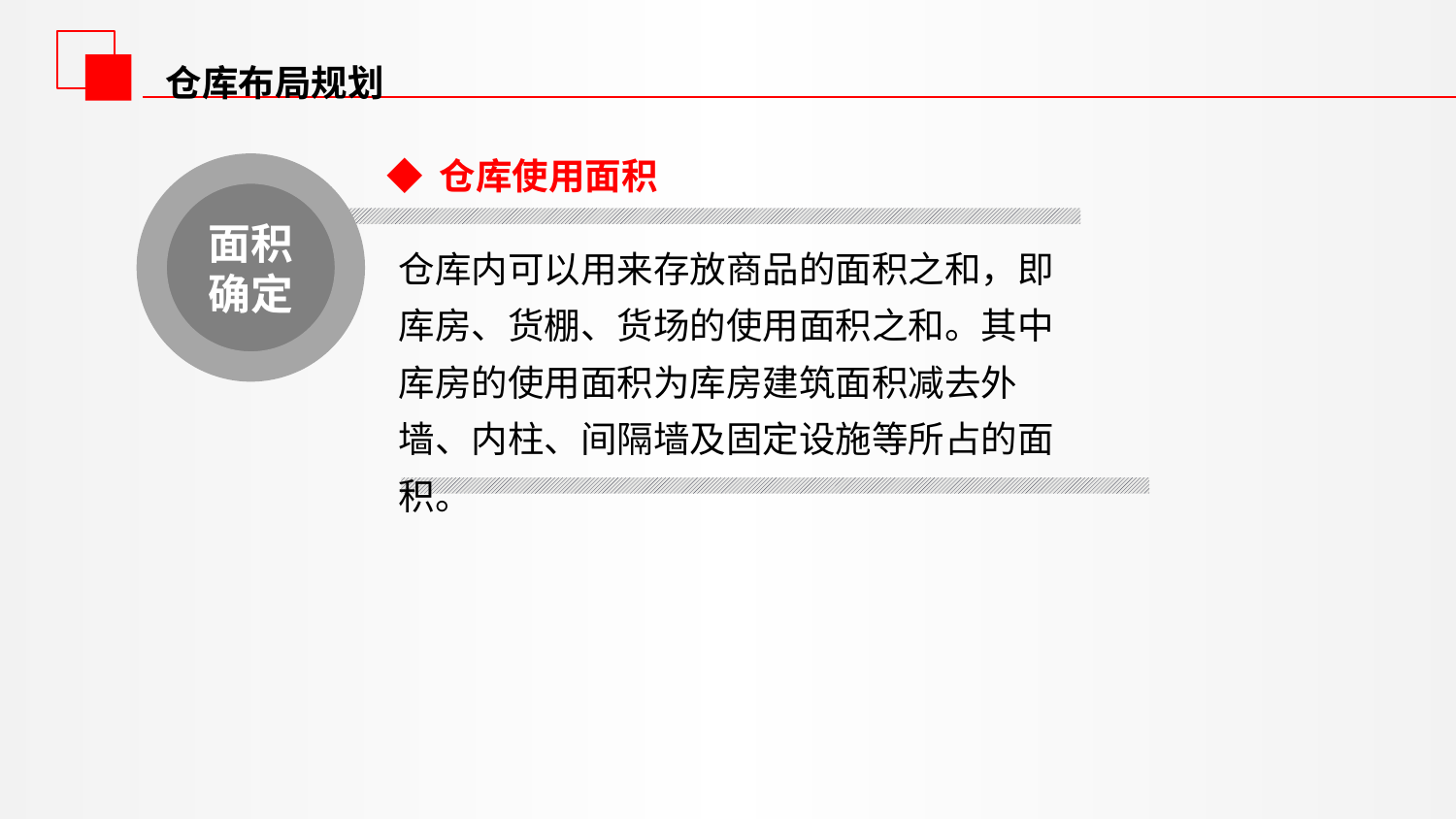

仓库布局规划
◆ 仓库使用面积
面积确定

仓库内可以用来存放商品的面积之和，即库房、货棚、货场的使用面积之和。其中库房的使用面积为库房建筑面积减去外墙、内柱、间隔墙及固定设施等所占的面积。